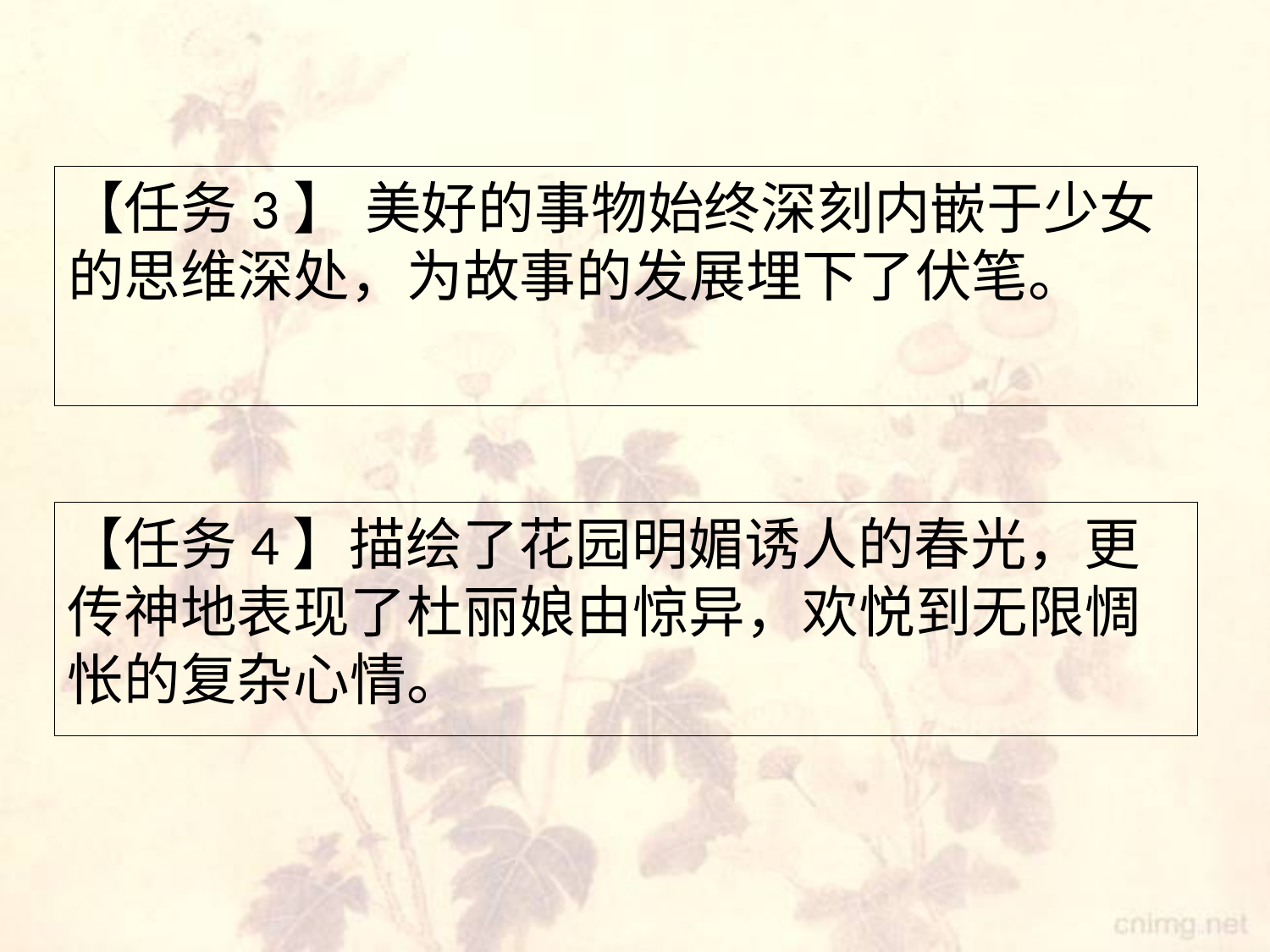

#
【任务3】 美好的事物始终深刻内嵌于少女的思维深处，为故事的发展埋下了伏笔。
【任务4】描绘了花园明媚诱人的春光，更传神地表现了杜丽娘由惊异，欢悦到无限惆怅的复杂心情。